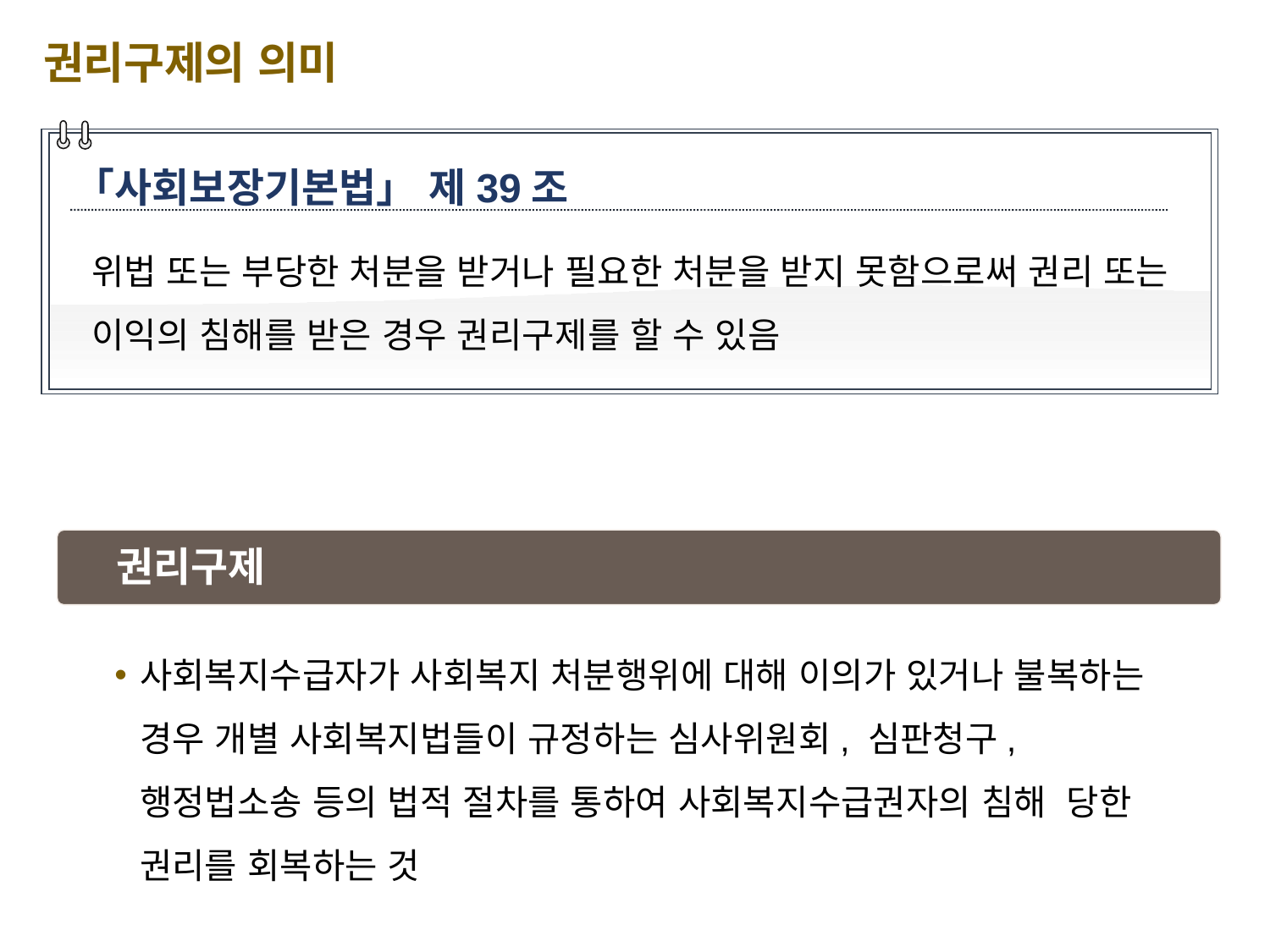

권리구제의 의미

「사회보장기본법」 제39조

위법 또는 부당한 처분을 받거나 필요한 처분을 받지 못함으로써 권리 또는 이익의 침해를 받은 경우 권리구제를 할 수 있음

권리구제
사회복지수급자가 사회복지 처분행위에 대해 이의가 있거나 불복하는 경우 개별 사회복지법들이 규정하는 심사위원회, 심판청구, 행정법소송 등의 법적 절차를 통하여 사회복지수급권자의 침해  당한 권리를 회복하는 것